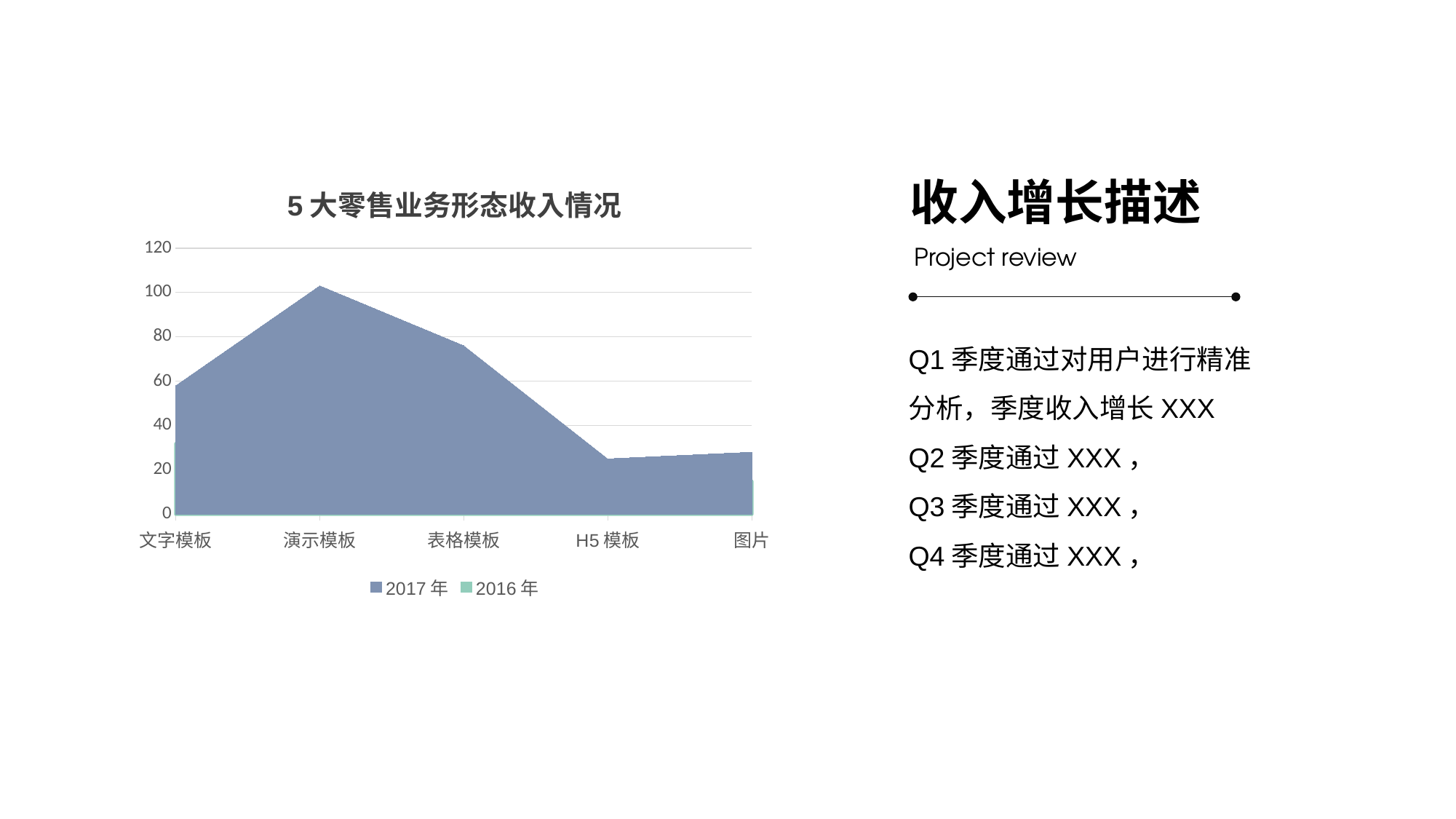

收入增长描述

### Chart: 5大零售业务形态收入情况

| Category | 2017年 | 2016年 |
|---|---|---|
| 文字模板 | 58.0 | 32.0 |
| 演示模板 | 103.0 | 48.0 |
| 表格模板 | 76.0 | 35.0 |
| H5模板 | 25.0 | 0.0 |
| 图片 | 28.0 | 15.0 |
Project review
Q1季度通过对用户进行精准分析，季度收入增长XXX
Q2季度通过XXX，
Q3季度通过XXX，
Q4季度通过XXX，